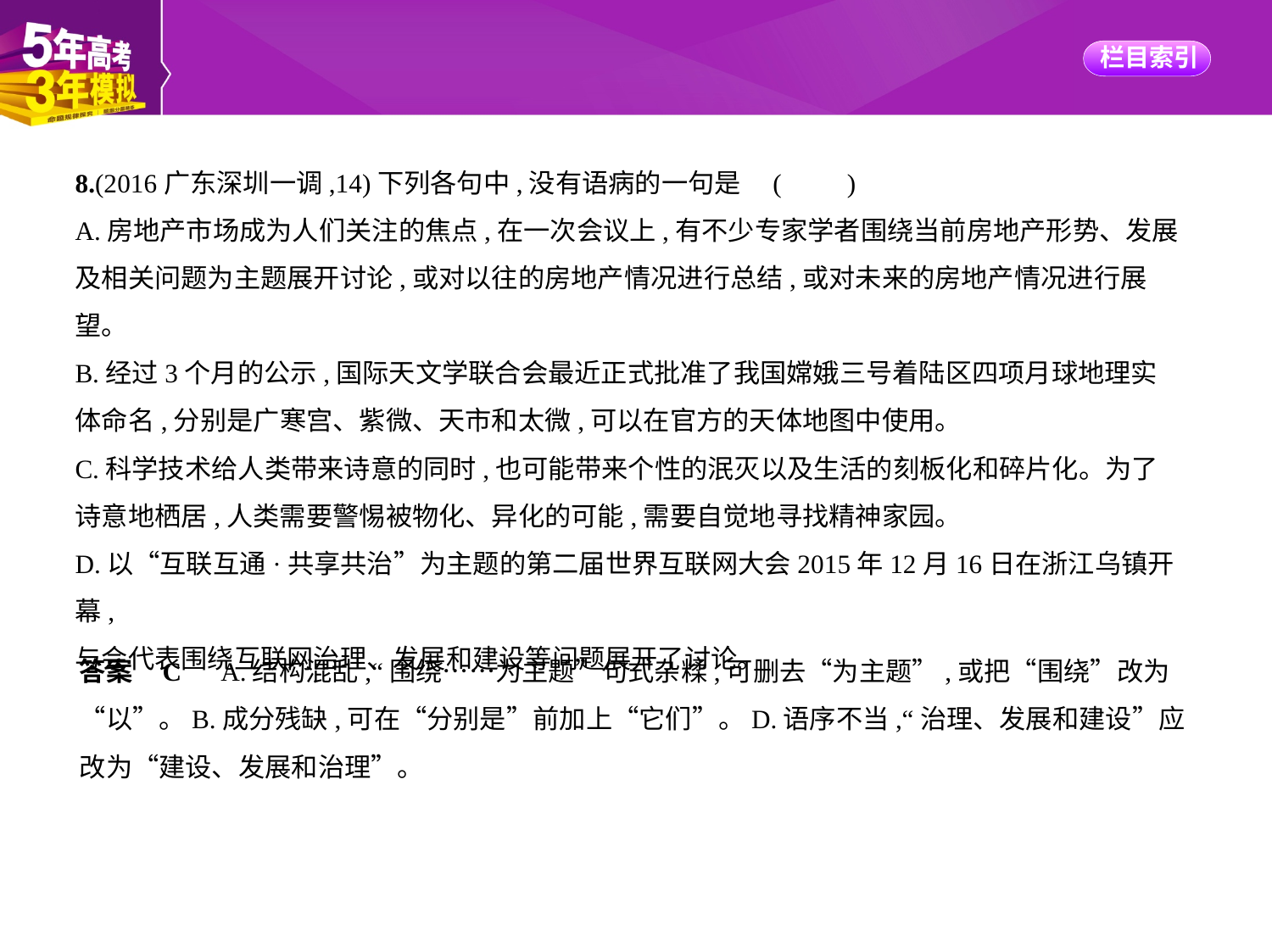

8.(2016广东深圳一调,14)下列各句中,没有语病的一句是 (　　)
A.房地产市场成为人们关注的焦点,在一次会议上,有不少专家学者围绕当前房地产形势、发展
及相关问题为主题展开讨论,或对以往的房地产情况进行总结,或对未来的房地产情况进行展
望。
B.经过3个月的公示,国际天文学联合会最近正式批准了我国嫦娥三号着陆区四项月球地理实
体命名,分别是广寒宫、紫微、天市和太微,可以在官方的天体地图中使用。
C.科学技术给人类带来诗意的同时,也可能带来个性的泯灭以及生活的刻板化和碎片化。为了
诗意地栖居,人类需要警惕被物化、异化的可能,需要自觉地寻找精神家园。
D.以“互联互通·共享共治”为主题的第二届世界互联网大会2015年12月16日在浙江乌镇开幕,
与会代表围绕互联网治理、发展和建设等问题展开了讨论。
答案    C　A.结构混乱,“围绕……为主题”句式杂糅,可删去“为主题”,或把“围绕”改为
“以”。B.成分残缺,可在“分别是”前加上“它们”。D.语序不当,“治理、发展和建设”应
改为“建设、发展和治理”。